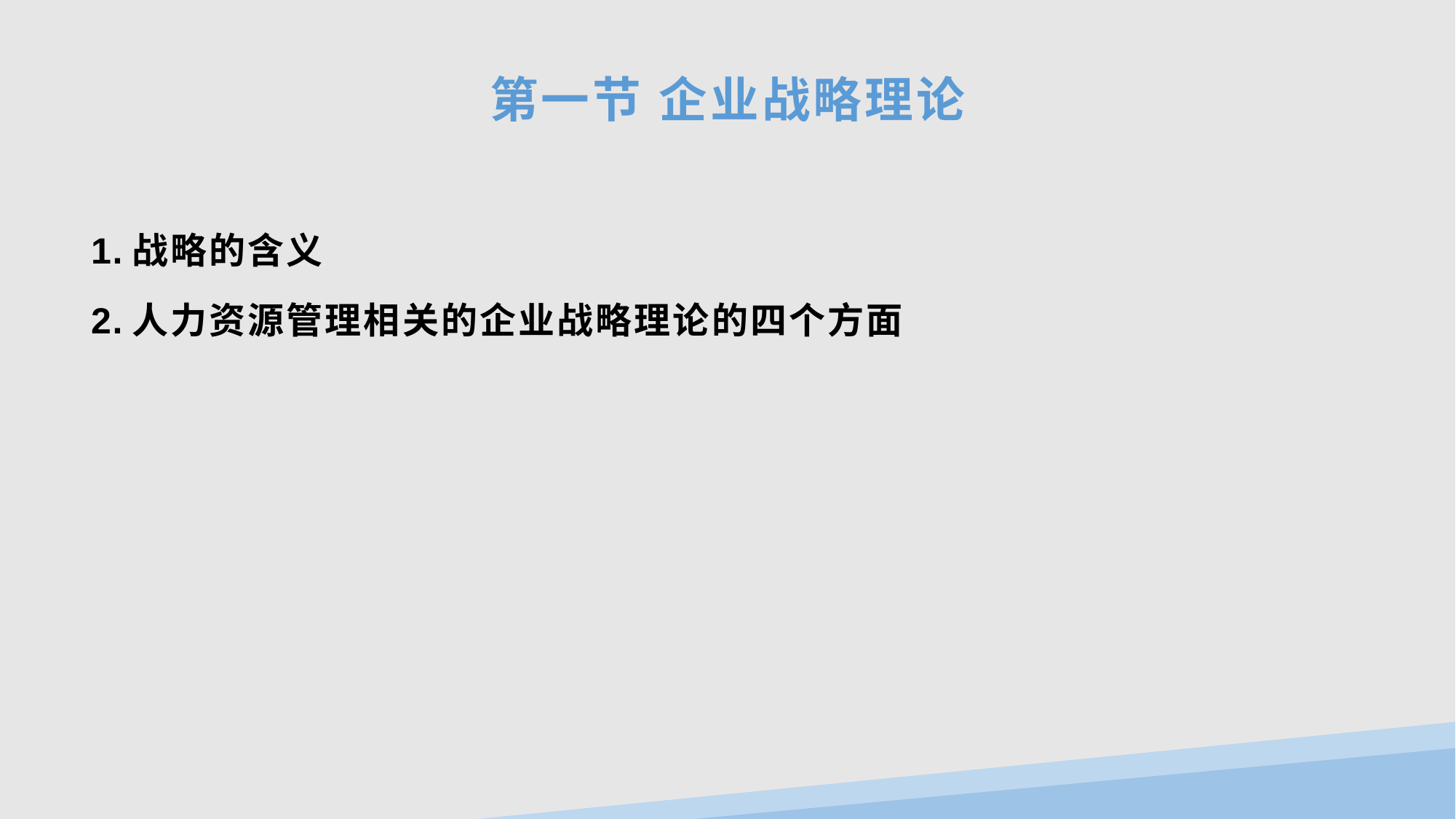

# 第一节 企业战略理论
战略的含义
人力资源管理相关的企业战略理论的四个方面